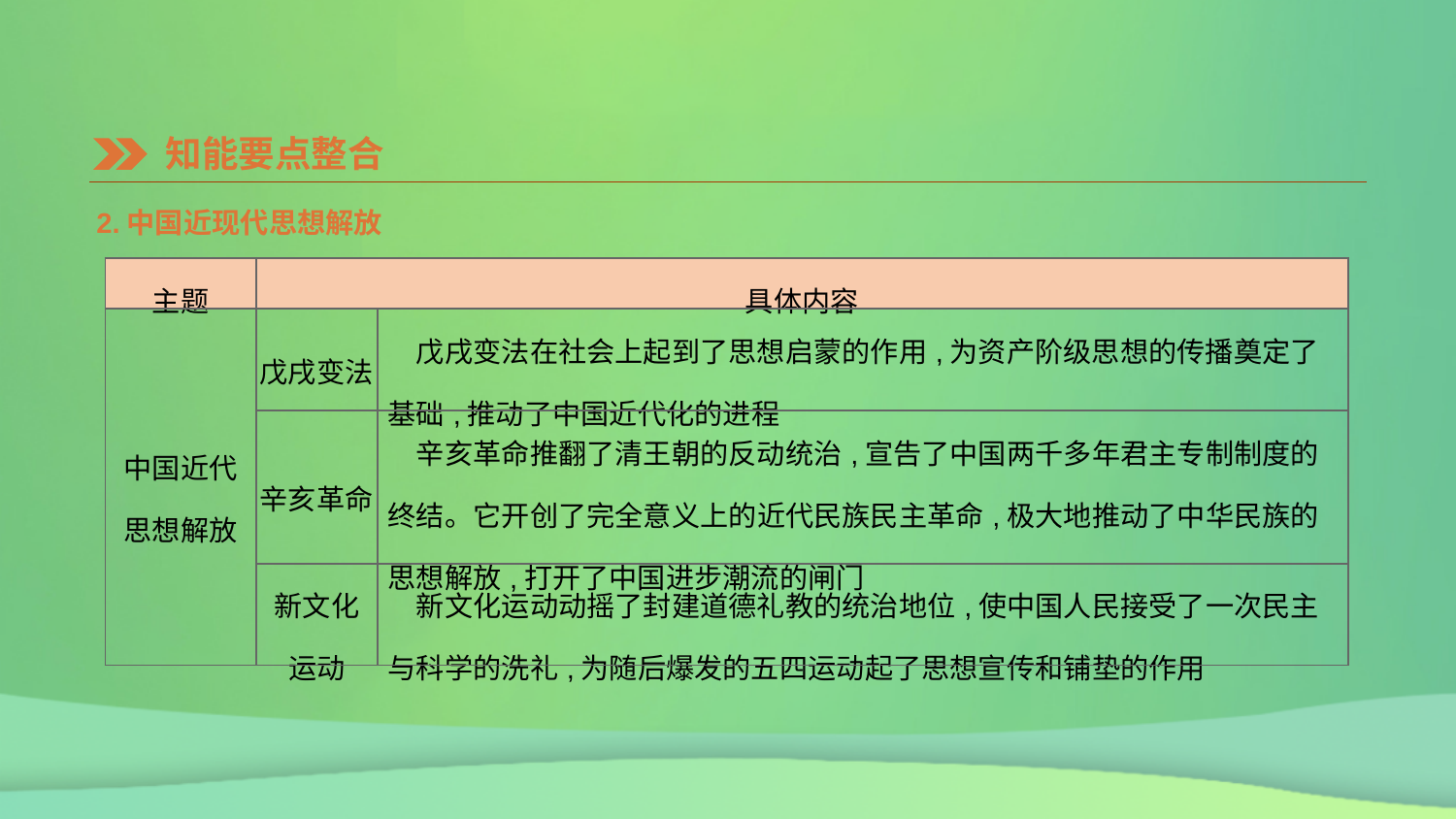

知能要点整合

2.中国近现代思想解放
| 主题 | 具体内容 |  |
| --- | --- | --- |
| 中国近代 思想解放 | 戊戌变法 | 戊戌变法在社会上起到了思想启蒙的作用,为资产阶级思想的传播奠定了基础,推动了中国近代化的进程 |
|  | 辛亥革命 | 辛亥革命推翻了清王朝的反动统治,宣告了中国两千多年君主专制制度的终结。它开创了完全意义上的近代民族民主革命,极大地推动了中华民族的思想解放,打开了中国进步潮流的闸门 |
|  | 新文化 运动 | 新文化运动动摇了封建道德礼教的统治地位,使中国人民接受了一次民主与科学的洗礼,为随后爆发的五四运动起了思想宣传和铺垫的作用 |